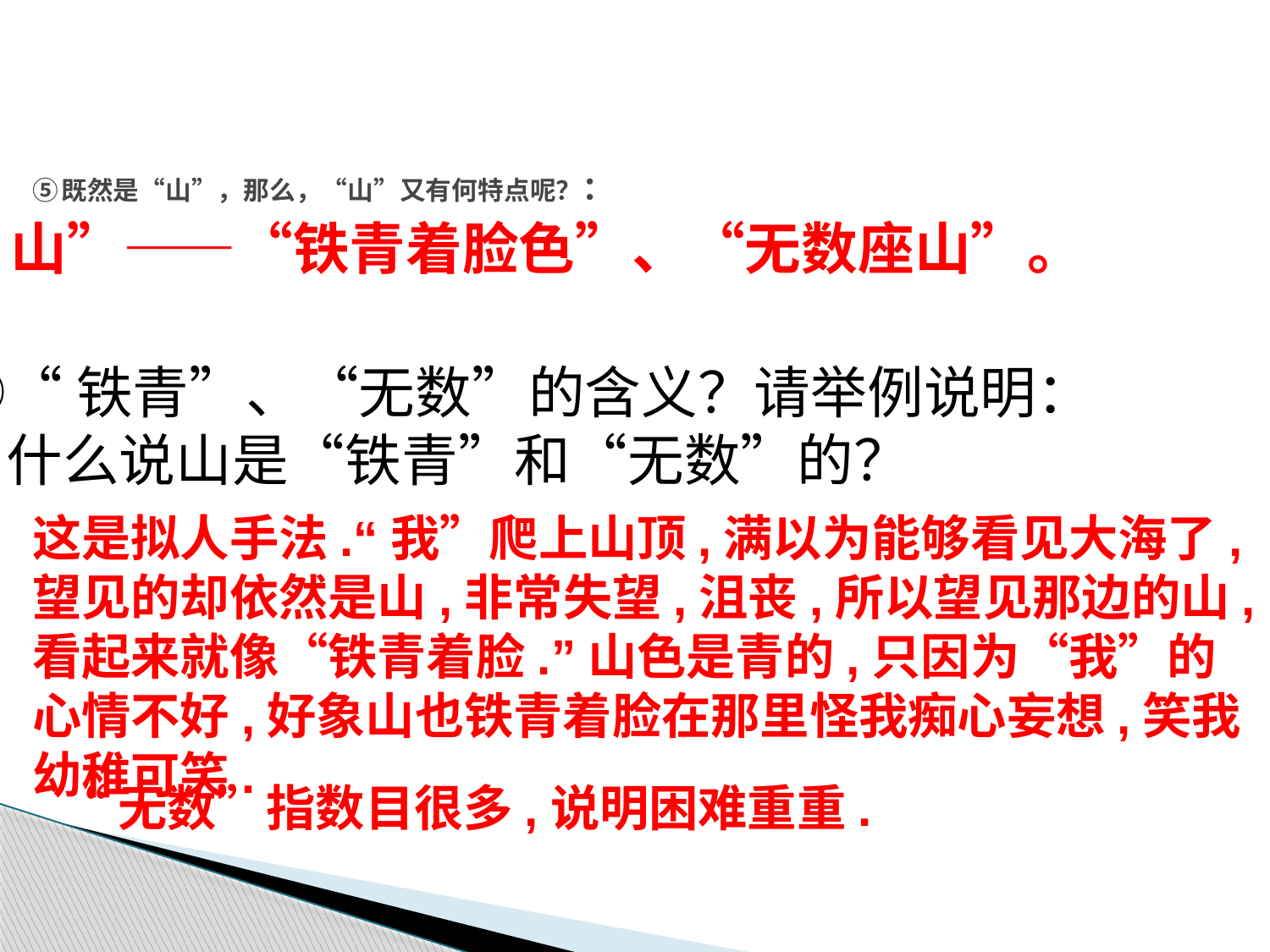

# ⑤既然是“山”，那么，“山”又有何特点呢？：
“山”——“铁青着脸色”、“无数座山”。
⑥“铁青”、“无数”的含义？请举例说明：
为什么说山是“铁青”和“无数”的？
这是拟人手法.“我”爬上山顶,满以为能够看见大海了,望见的却依然是山,非常失望,沮丧,所以望见那边的山,看起来就像“铁青着脸.”山色是青的,只因为“我”的心情不好,好象山也铁青着脸在那里怪我痴心妄想,笑我幼稚可笑.

“无数”指数目很多,说明困难重重.